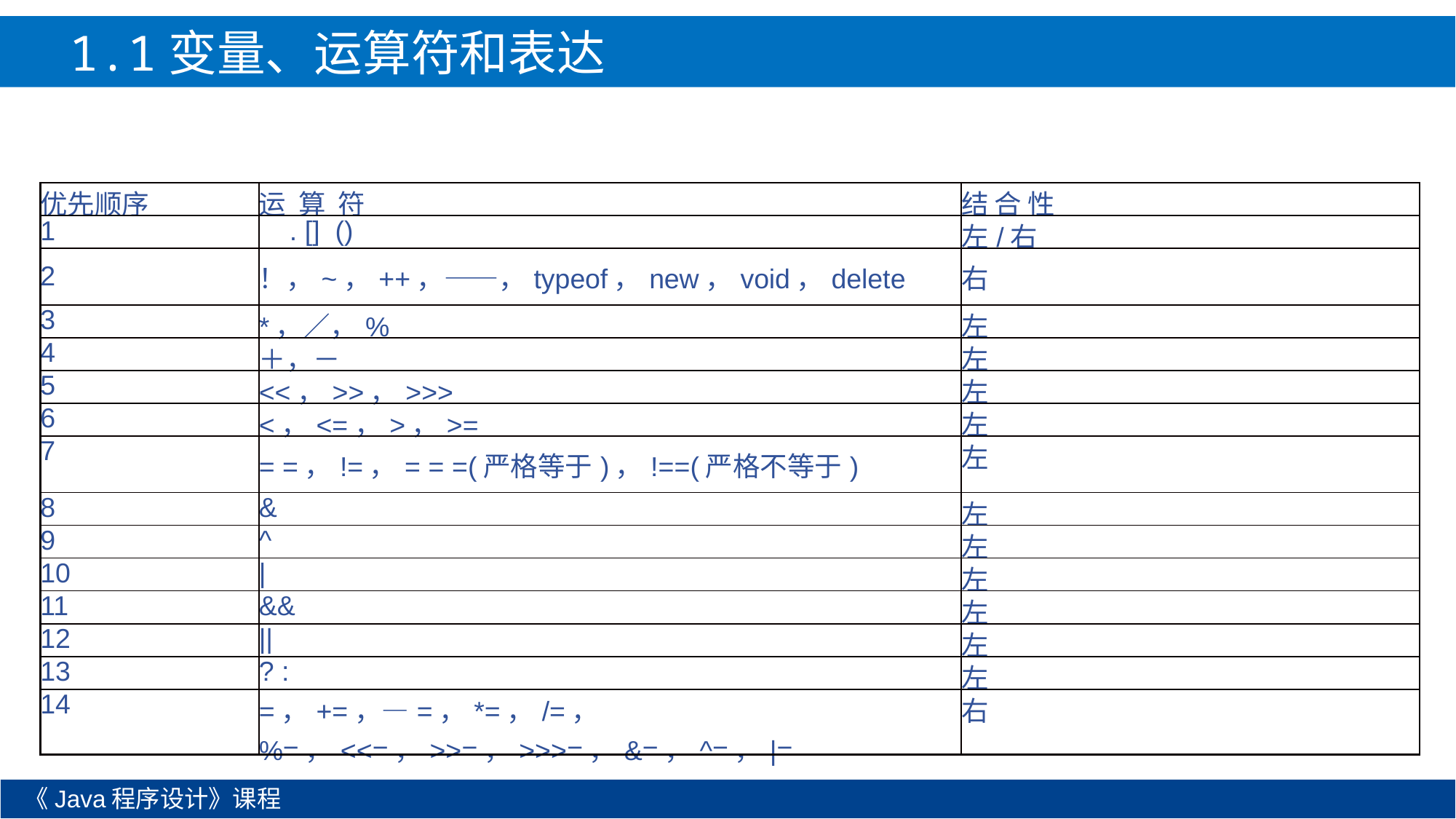

1.1变量、运算符和表达式
| 优先顺序 | 运 算 符 | 结 合 性 |
| --- | --- | --- |
| 1 | . [] () | 左/右 |
| 2 | ！，~，++，――，typeof，new，void，delete | 右 |
| 3 | \*，／，% | 左 |
| 4 | ＋，－ | 左 |
| 5 | <<，>>，>>> | 左 |
| 6 | <，<=，>，>= | 左 |
| 7 | = =，!=，= = =(严格等于)，!==(严格不等于) | 左 |
| 8 | & | 左 |
| 9 | ^ | 左 |
| 10 | | | 左 |
| 11 | && | 左 |
| 12 | || | 左 |
| 13 | ? : | 左 |
| 14 | =，+=，―=，\*=，/=，%=，<<=，>>=，>>>=，&=，^=，|= | 右 |
《Java程序设计》课程